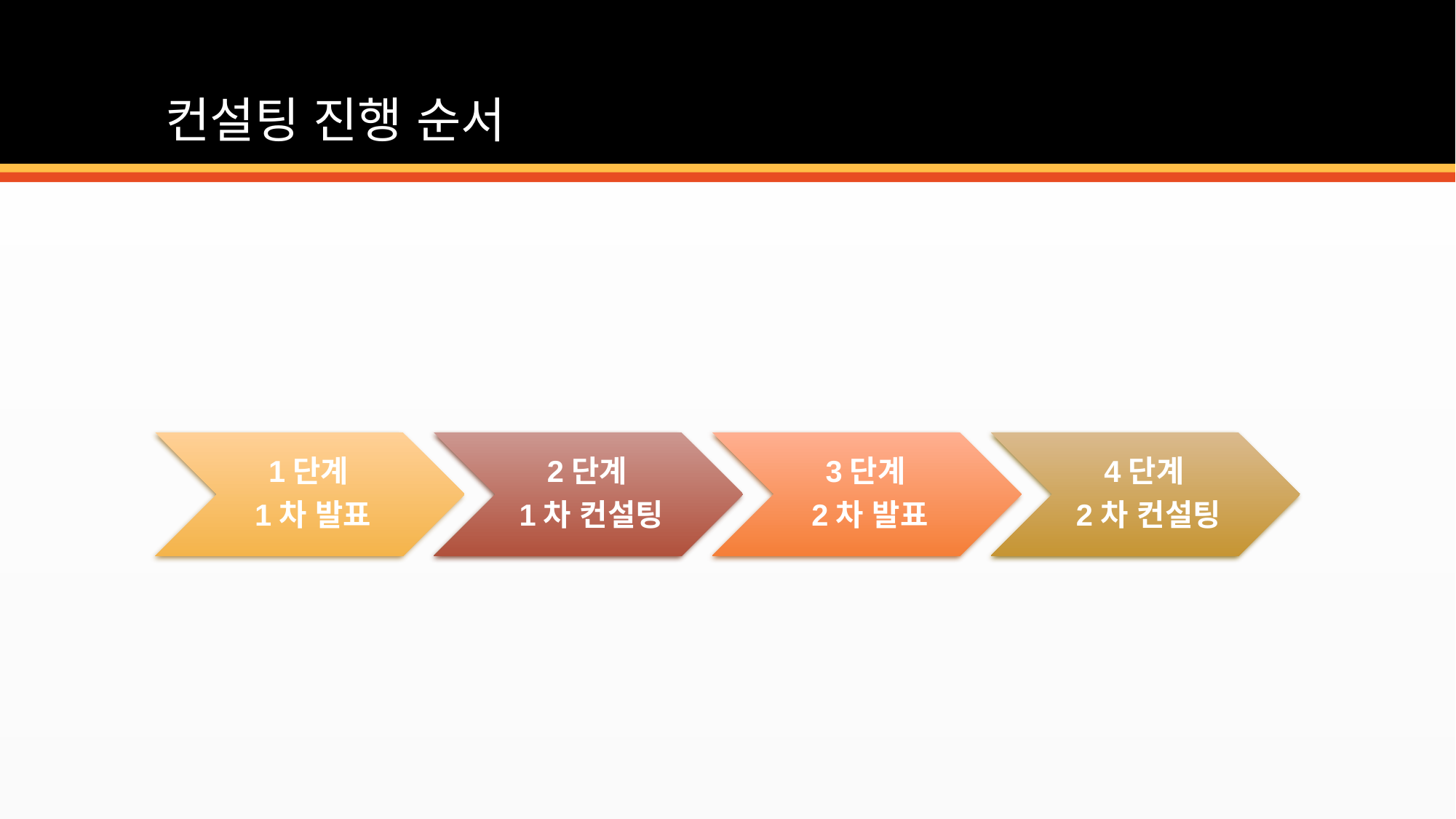

# 컨설팅 진행 순서
1단계
1차 발표
2단계
1차 컨설팅
3단계
2차 발표
4단계
2차 컨설팅